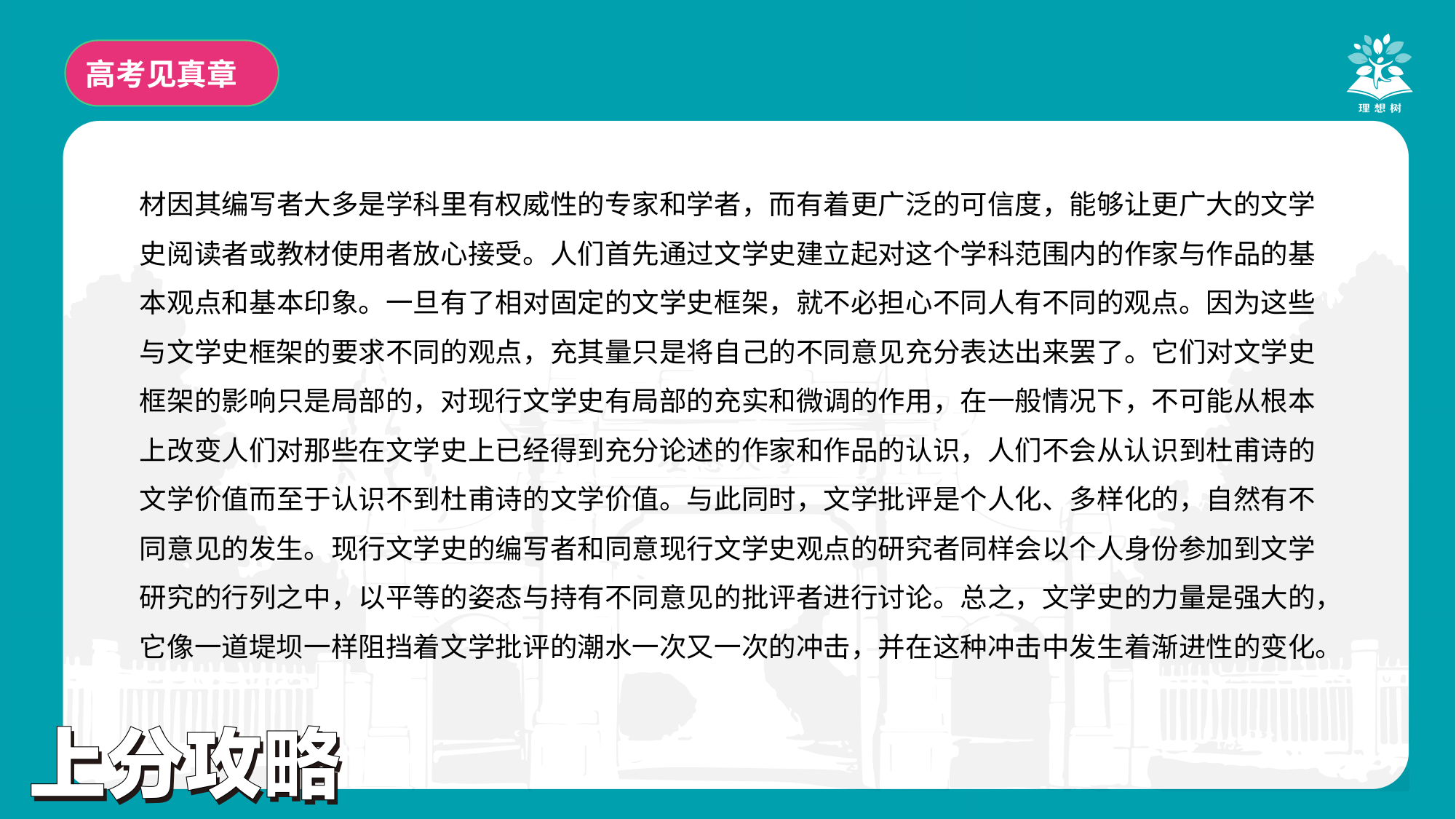

高考见真章
材因其编写者大多是学科里有权威性的专家和学者，而有着更广泛的可信度，能够让更广大的文学史阅读者或教材使用者放心接受。人们首先通过文学史建立起对这个学科范围内的作家与作品的基本观点和基本印象。一旦有了相对固定的文学史框架，就不必担心不同人有不同的观点。因为这些与文学史框架的要求不同的观点，充其量只是将自己的不同意见充分表达出来罢了。它们对文学史框架的影响只是局部的，对现行文学史有局部的充实和微调的作用，在一般情况下，不可能从根本上改变人们对那些在文学史上已经得到充分论述的作家和作品的认识，人们不会从认识到杜甫诗的文学价值而至于认识不到杜甫诗的文学价值。与此同时，文学批评是个人化、多样化的，自然有不同意见的发生。现行文学史的编写者和同意现行文学史观点的研究者同样会以个人身份参加到文学研究的行列之中，以平等的姿态与持有不同意见的批评者进行讨论。总之，文学史的力量是强大的，它像一道堤坝一样阻挡着文学批评的潮水一次又一次的冲击，并在这种冲击中发生着渐进性的变化。